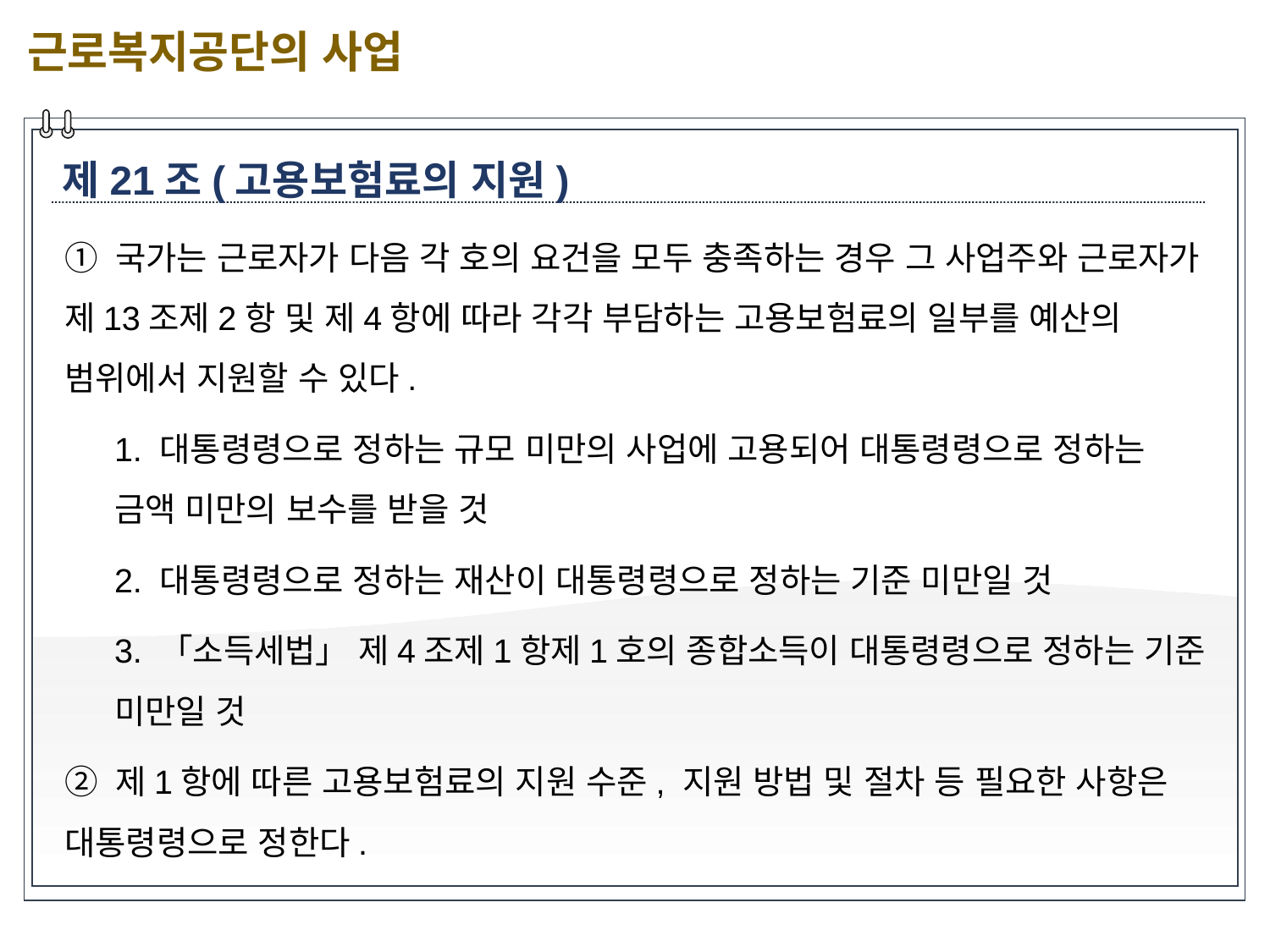

근로복지공단의 사업

제21조(고용보험료의 지원)

① 국가는 근로자가 다음 각 호의 요건을 모두 충족하는 경우 그 사업주와 근로자가 제13조제2항 및 제4항에 따라 각각 부담하는 고용보험료의 일부를 예산의 범위에서 지원할 수 있다.
1. 대통령령으로 정하는 규모 미만의 사업에 고용되어 대통령령으로 정하는 금액 미만의 보수를 받을 것
2. 대통령령으로 정하는 재산이 대통령령으로 정하는 기준 미만일 것
3. 「소득세법」 제4조제1항제1호의 종합소득이 대통령령으로 정하는 기준 미만일 것
② 제1항에 따른 고용보험료의 지원 수준, 지원 방법 및 절차 등 필요한 사항은 대통령령으로 정한다.